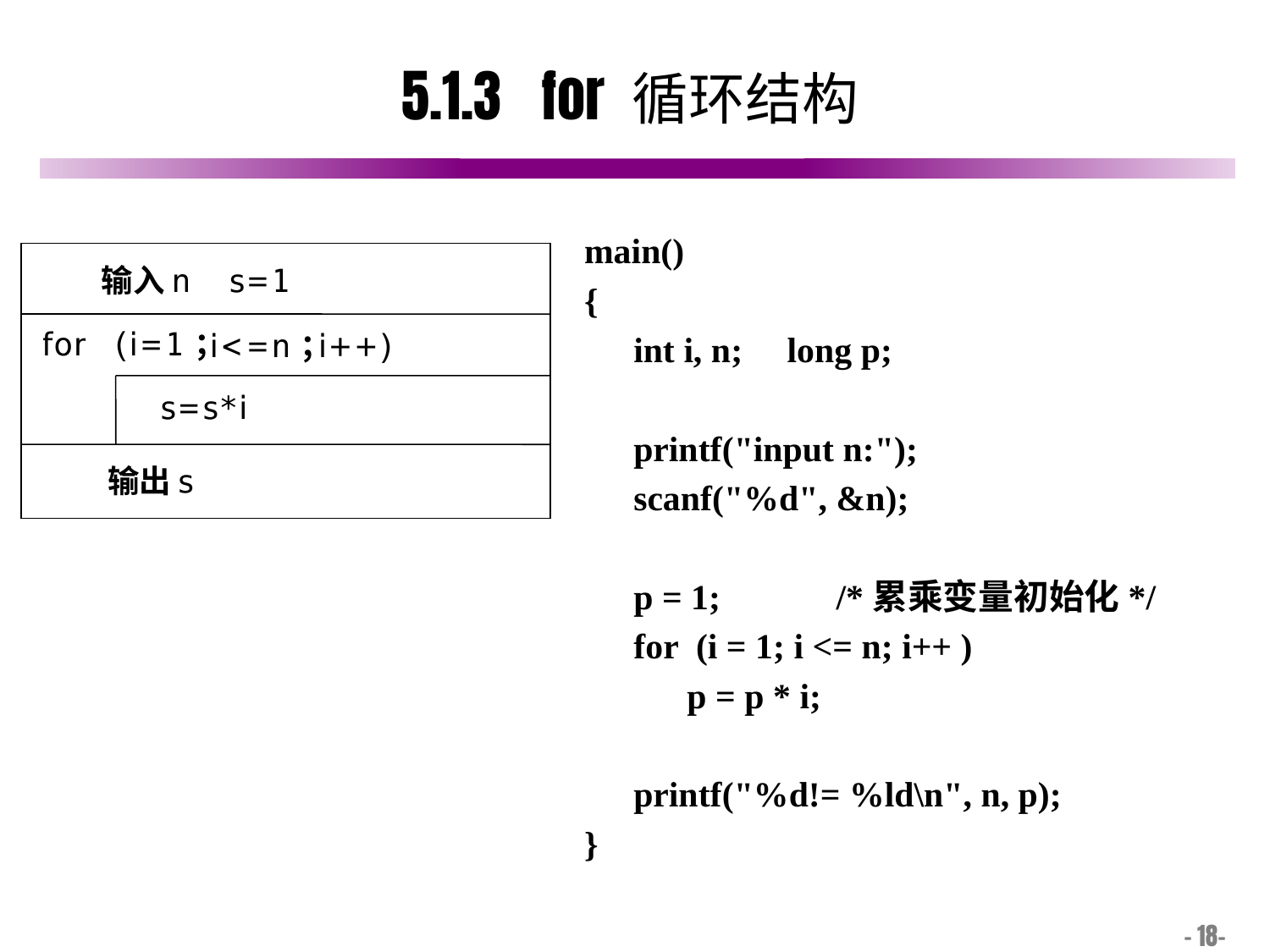

# 5.1.3   for 循环结构
main()
{
int i, n;     long p;

printf("input n:");
scanf("%d", &n);

p = 1;             /*累乘变量初始化*/
for  (i = 1; i <= n; i++ )
      p = p * i;

printf("%d!= %ld\n", n, p);
}

 输入n    s=1
 for   (i=1；
i<=n；
i++)
s=s*i
输出s
 - 18-